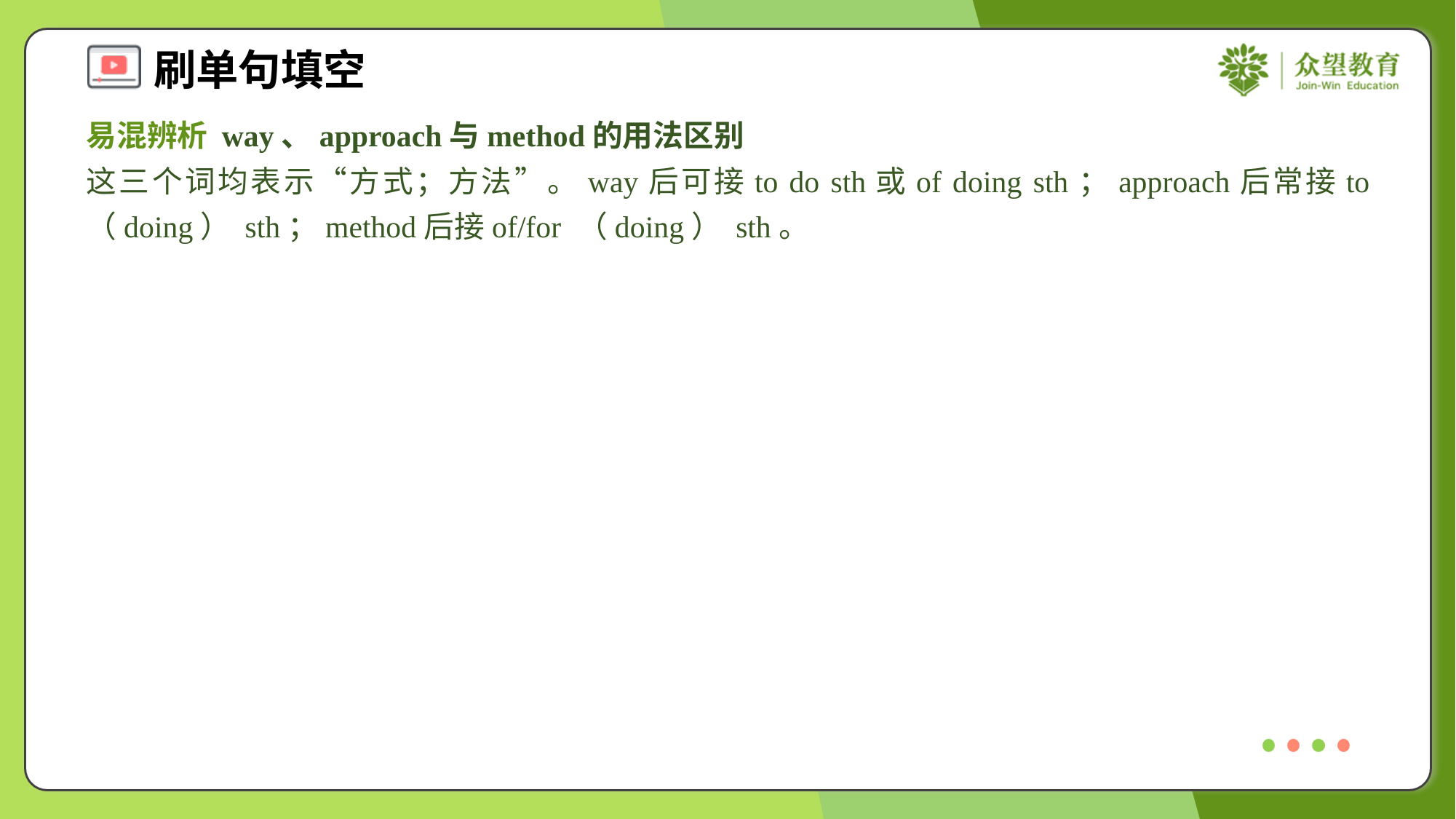

易混辨析 way、approach与method的用法区别
这三个词均表示“方式；方法”。way后可接to do sth或of doing sth；approach后常接to （doing） sth；method后接of/for （doing） sth。